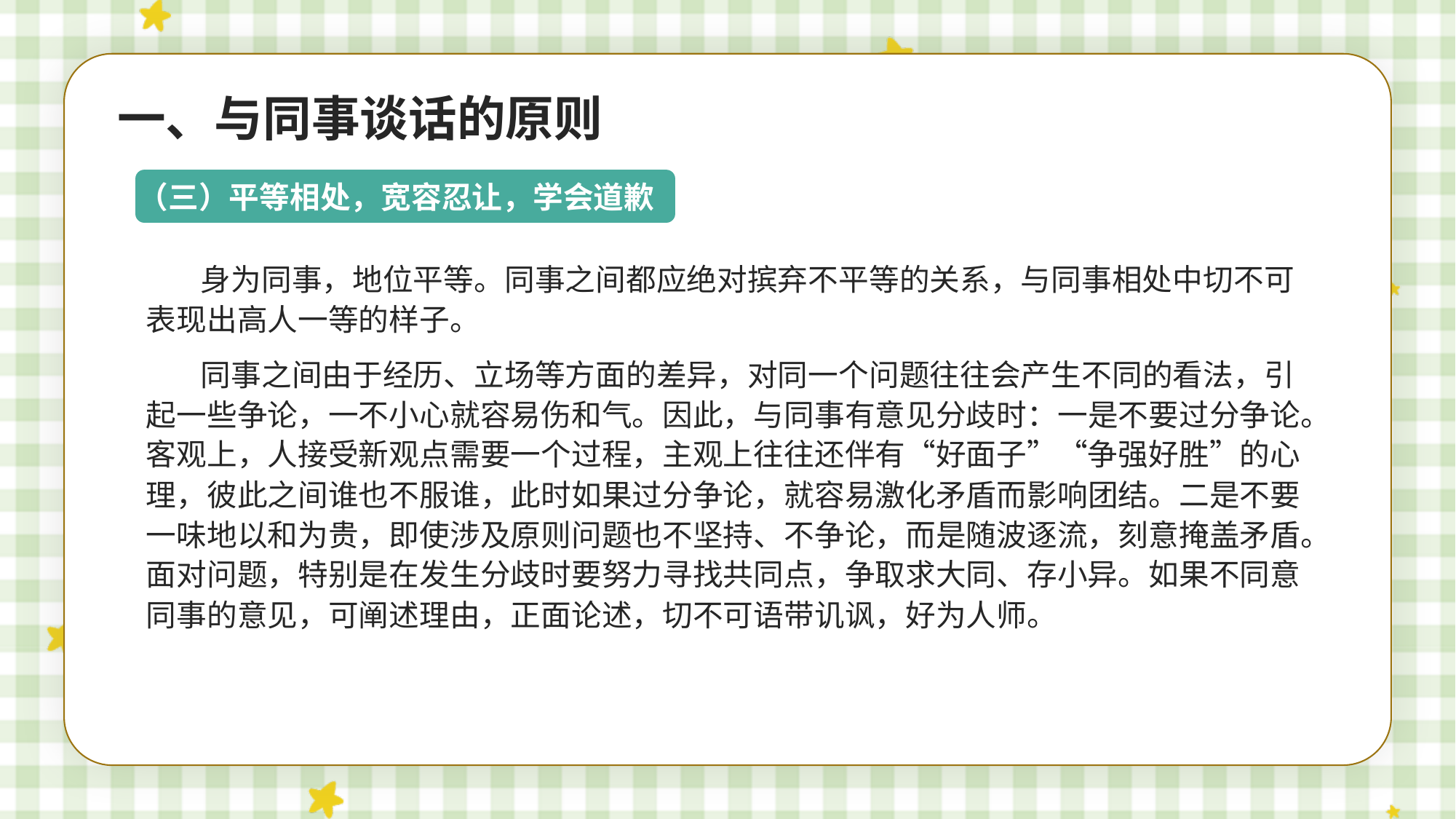

一、与同事谈话的原则
（三）平等相处，宽容忍让，学会道歉
身为同事，地位平等。同事之间都应绝对摈弃不平等的关系，与同事相处中切不可表现出高人一等的样子。
同事之间由于经历、立场等方面的差异，对同一个问题往往会产生不同的看法，引起一些争论，一不小心就容易伤和气。因此，与同事有意见分歧时：一是不要过分争论。客观上，人接受新观点需要一个过程，主观上往往还伴有“好面子”“争强好胜”的心理，彼此之间谁也不服谁，此时如果过分争论，就容易激化矛盾而影响团结。二是不要一味地以和为贵，即使涉及原则问题也不坚持、不争论，而是随波逐流，刻意掩盖矛盾。面对问题，特别是在发生分歧时要努力寻找共同点，争取求大同、存小异。如果不同意同事的意见，可阐述理由，正面论述，切不可语带讥讽，好为人师。